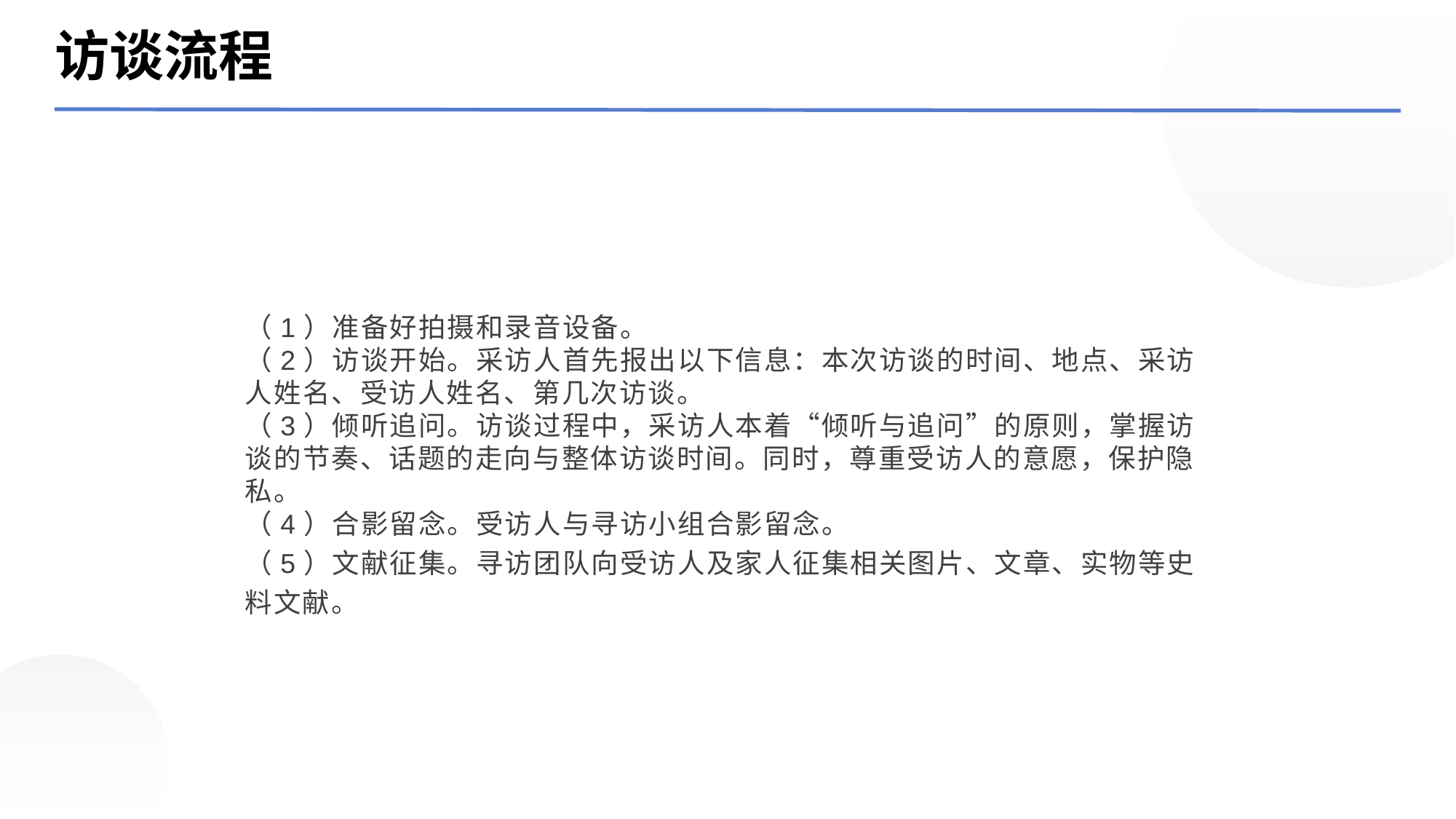

访谈流程
（1）准备好拍摄和录音设备。
（2）访谈开始。采访人首先报出以下信息：本次访谈的时间、地点、采访人姓名、受访人姓名、第几次访谈。
（3）倾听追问。访谈过程中，采访人本着“倾听与追问”的原则，掌握访谈的节奏、话题的走向与整体访谈时间。同时，尊重受访人的意愿，保护隐私。
（4）合影留念。受访人与寻访小组合影留念。
（5）文献征集。寻访团队向受访人及家人征集相关图片、文章、实物等史料文献。